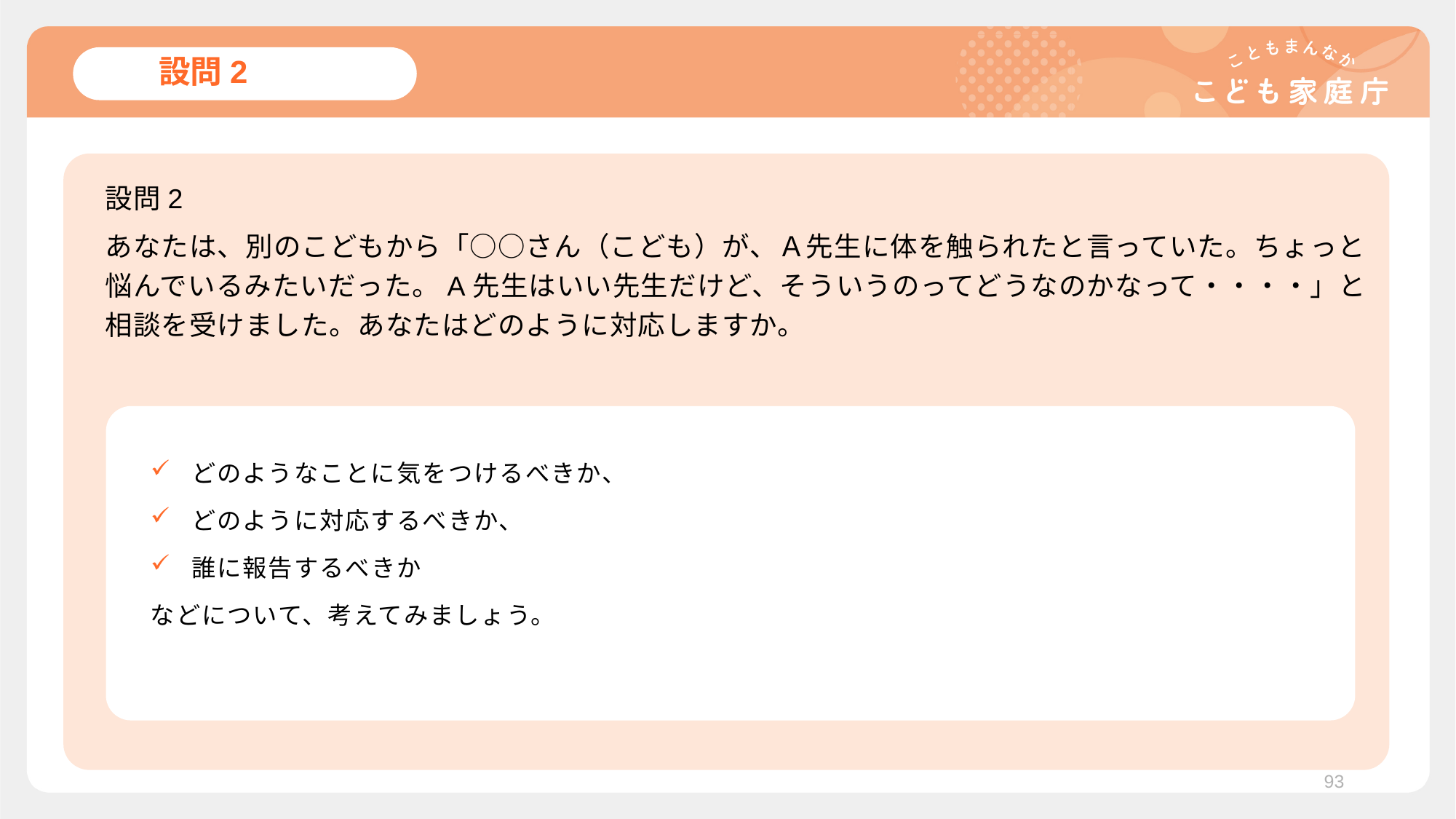

# 設問2

設問2
あなたは、別のこどもから「○○さん（こども）が、Ａ先生に体を触られたと言っていた。ちょっと悩んでいるみたいだった。A先生はいい先生だけど、そういうのってどうなのかなって・・・・」と相談を受けました。あなたはどのように対応しますか。
か
どのようなことに気をつけるべきか、
どのように対応するべきか、
誰に報告するべきか
などについて、考えてみましょう。
93